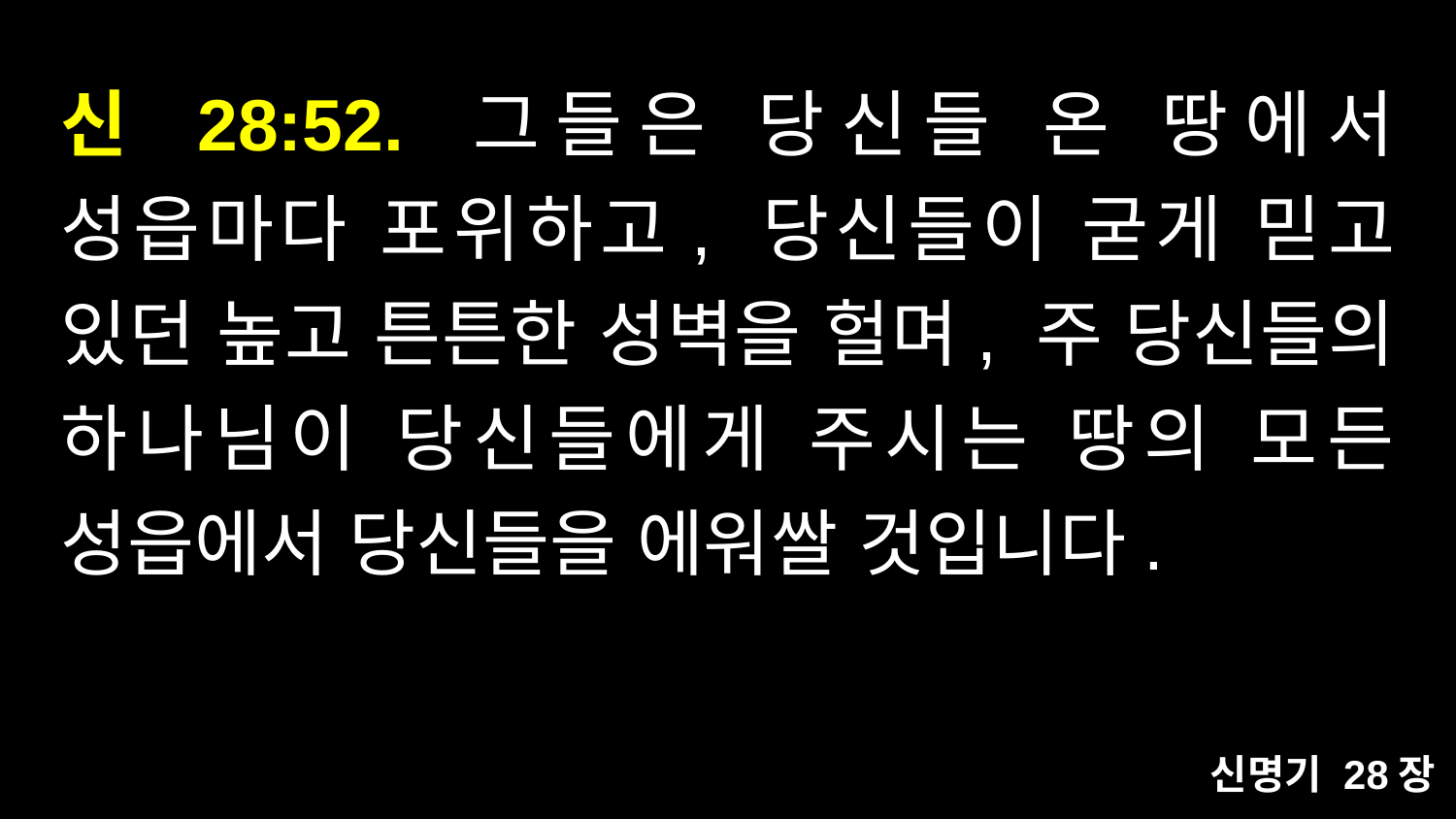

# 신 28:52. 그들은 당신들 온 땅에서 성읍마다 포위하고, 당신들이 굳게 믿고 있던 높고 튼튼한 성벽을 헐며, 주 당신들의 하나님이 당신들에게 주시는 땅의 모든 성읍에서 당신들을 에워쌀 것입니다.
신명기 28장